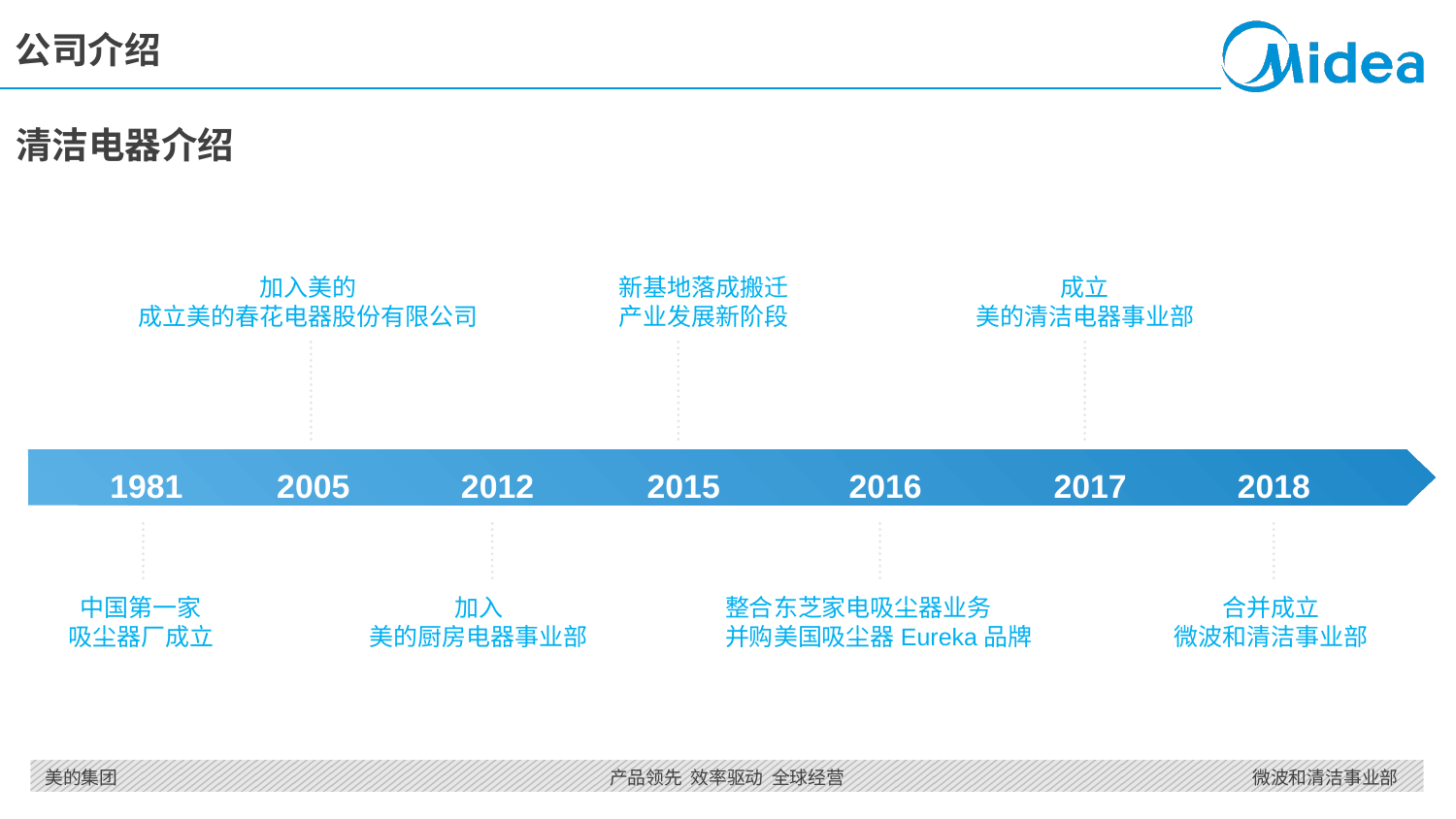

公司介绍
清洁电器介绍
加入美的
成立美的春花电器股份有限公司
新基地落成搬迁
产业发展新阶段
成立
美的清洁电器事业部

1981
2005
2012
2015
2016
2017
2018

中国第一家
吸尘器厂成立
加入
美的厨房电器事业部
整合东芝家电吸尘器业务
并购美国吸尘器Eureka品牌
合并成立
微波和清洁事业部